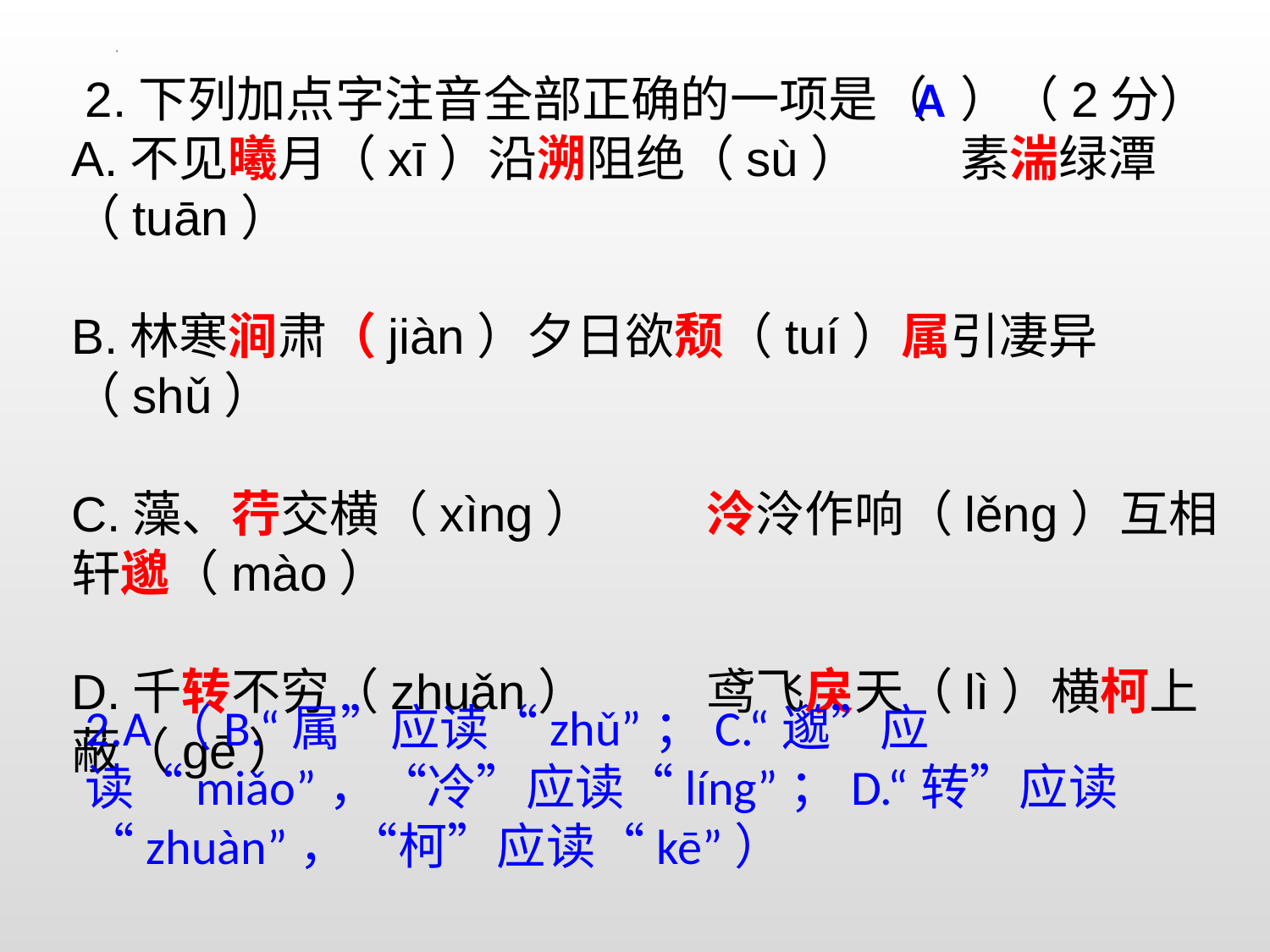

2.下列加点字注音全部正确的一项是（   ）（2分）
A.不见曦月（xī）沿溯阻绝（sù）	素湍绿潭（tuān）

B.林寒涧肃（jiàn）夕日欲颓（tuí）属引凄异（shǔ）

C.藻、荇交横（xìng）	泠泠作响（lěng）互相轩邈（mào）

D.千转不穷（zhuǎn）	鸢飞戾天（lì）横柯上蔽（gē）
A
2.A（B.“属”应读“zhǔ”；C.“邈”应读“miǎo”，“冷”应读“líng”；D.“转”应读“zhuàn”，“柯”应读“kē”）